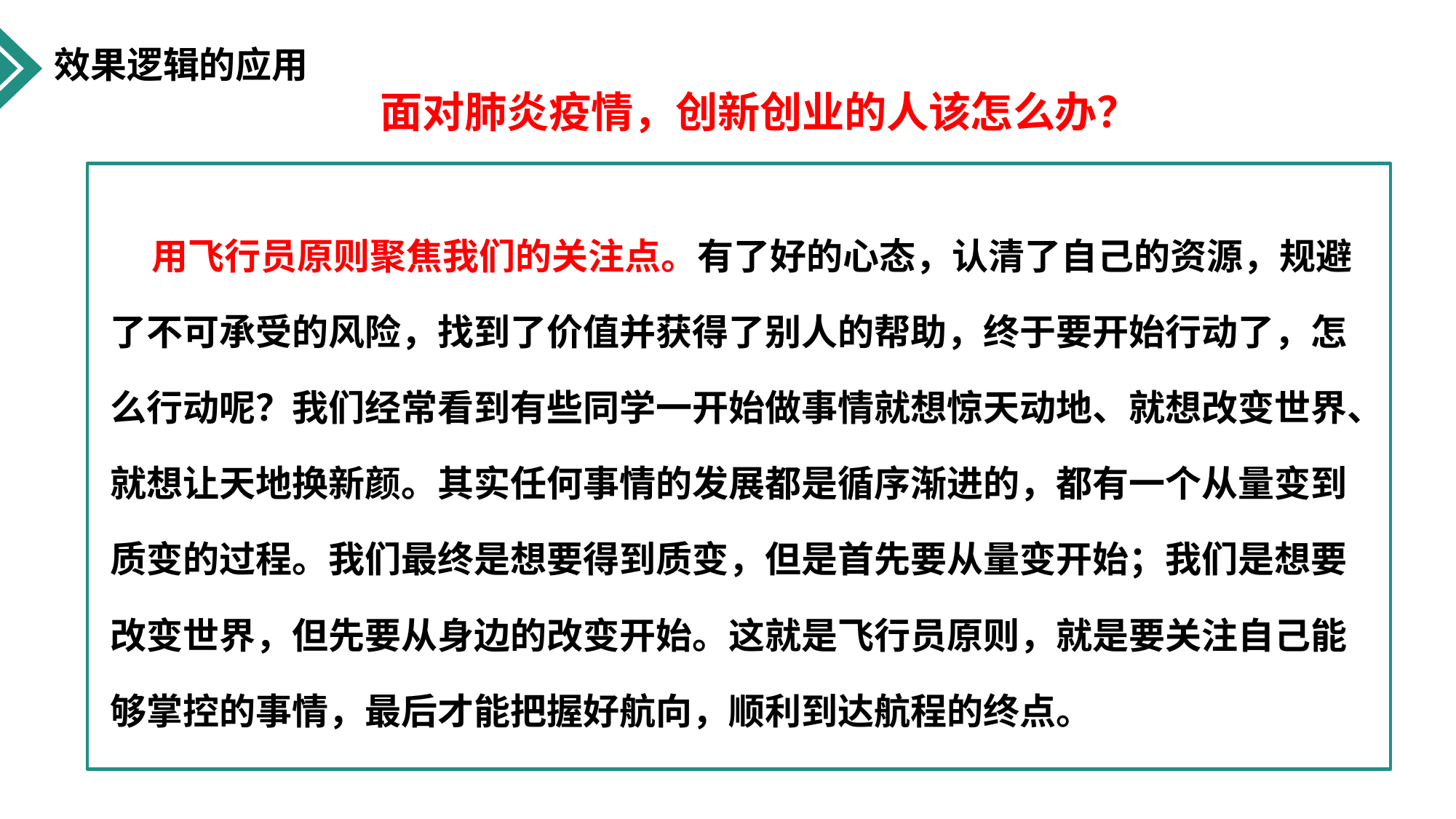

效果逻辑的应用
面对肺炎疫情，创新创业的人该怎么办？
    用飞行员原则聚焦我们的关注点。有了好的心态，认清了自己的资源，规避了不可承受的风险，找到了价值并获得了别人的帮助，终于要开始行动了，怎么行动呢？我们经常看到有些同学一开始做事情就想惊天动地、就想改变世界、就想让天地换新颜。其实任何事情的发展都是循序渐进的，都有一个从量变到质变的过程。我们最终是想要得到质变，但是首先要从量变开始；我们是想要改变世界，但先要从身边的改变开始。这就是飞行员原则，就是要关注自己能够掌控的事情，最后才能把握好航向，顺利到达航程的终点。